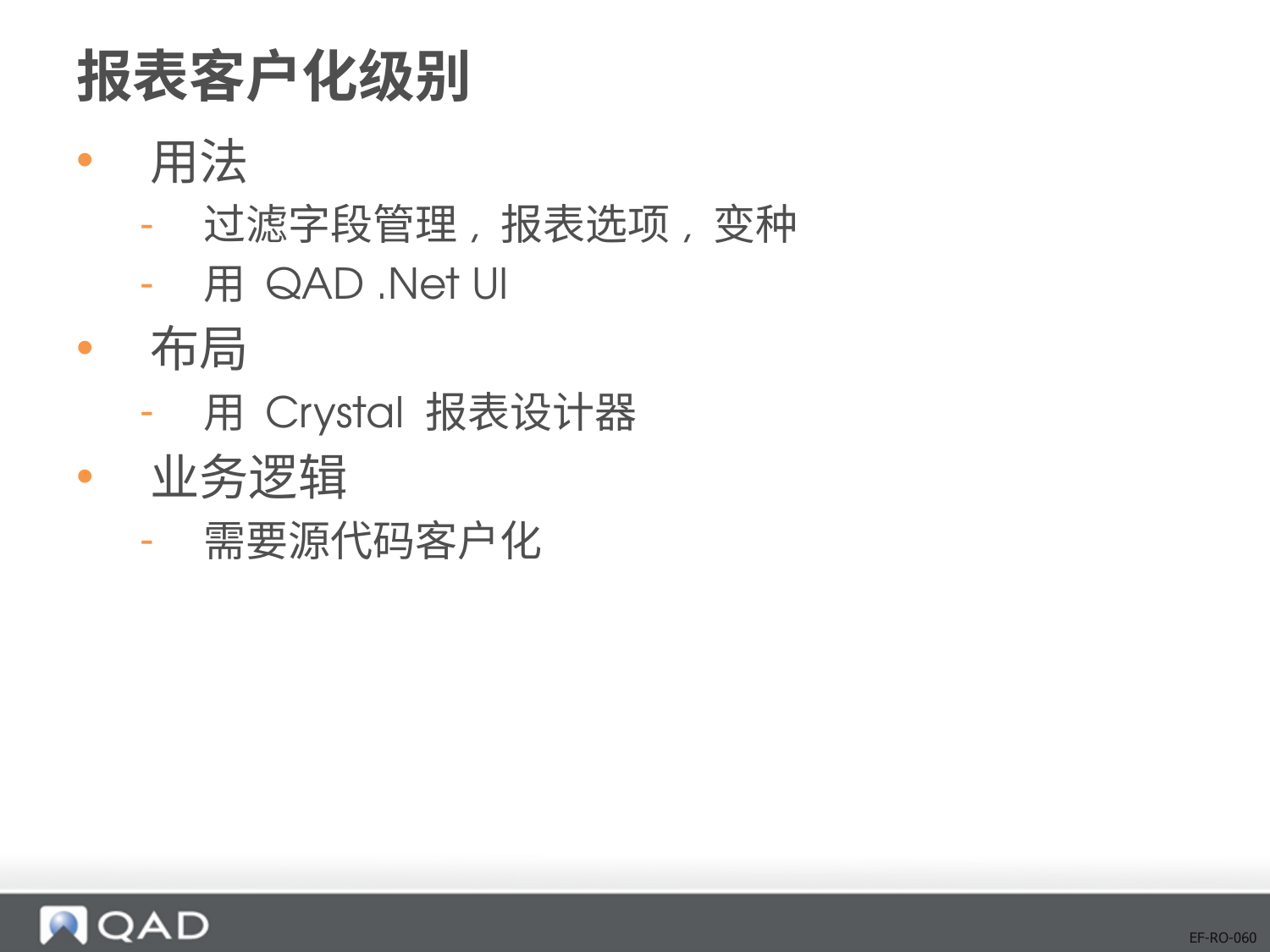

# 报表客户化级别
用法
过滤字段管理, 报表选项, 变种
用 QAD .Net UI
布局
用 Crystal 报表设计器
业务逻辑
需要源代码客户化

EF-RO-060